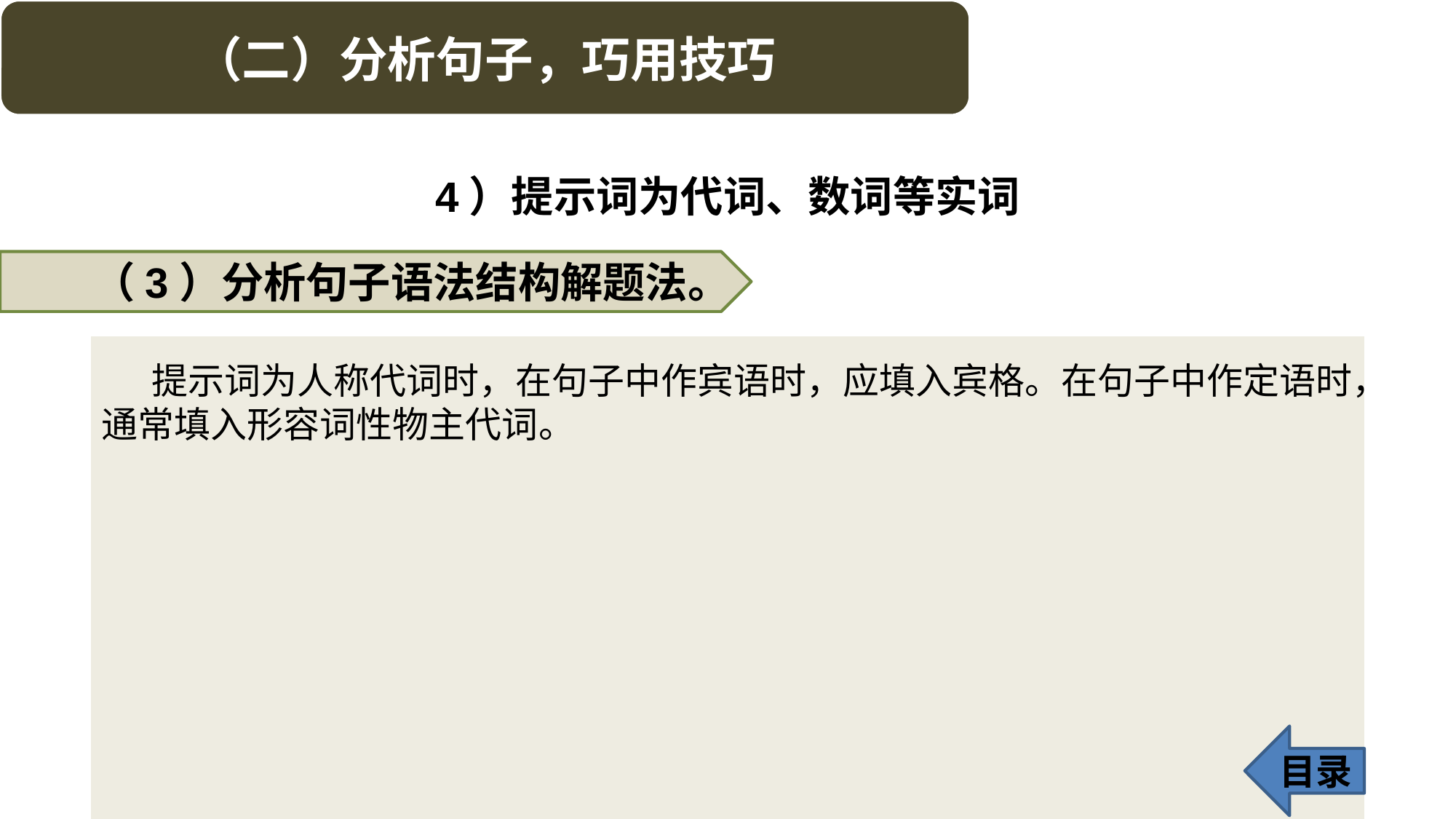

（二）分析句子，巧用技巧
4）提示词为代词、数词等实词
（3）分析句子语法结构解题法。

     提示词为人称代词时，在句子中作宾语时，应填入宾格。在句子中作定语时，通常填入形容词性物主代词。
目录
47